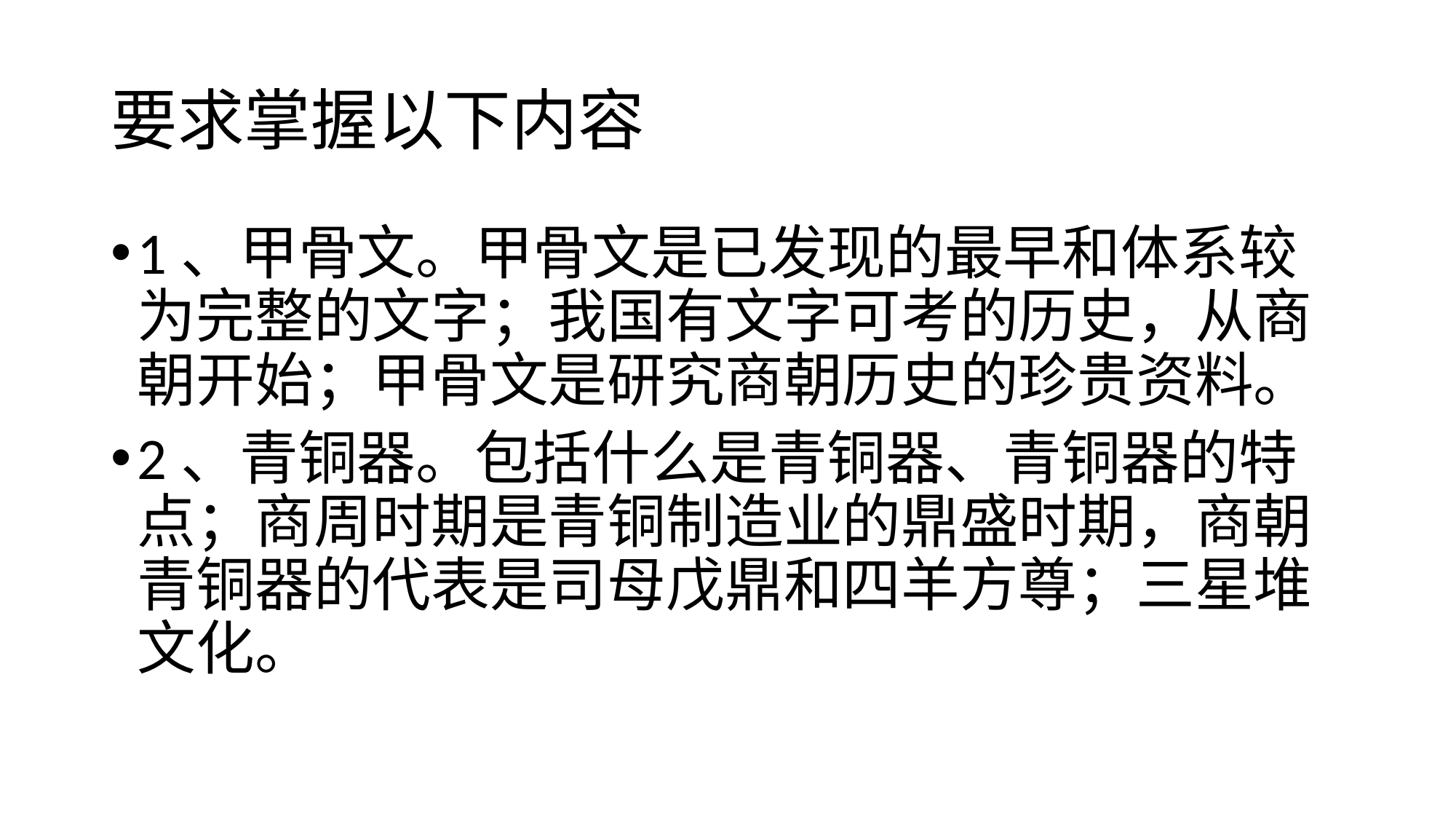

# 要求掌握以下内容
1、甲骨文。甲骨文是已发现的最早和体系较为完整的文字；我国有文字可考的历史，从商朝开始；甲骨文是研究商朝历史的珍贵资料。
2、青铜器。包括什么是青铜器、青铜器的特点；商周时期是青铜制造业的鼎盛时期，商朝青铜器的代表是司母戊鼎和四羊方尊；三星堆文化。